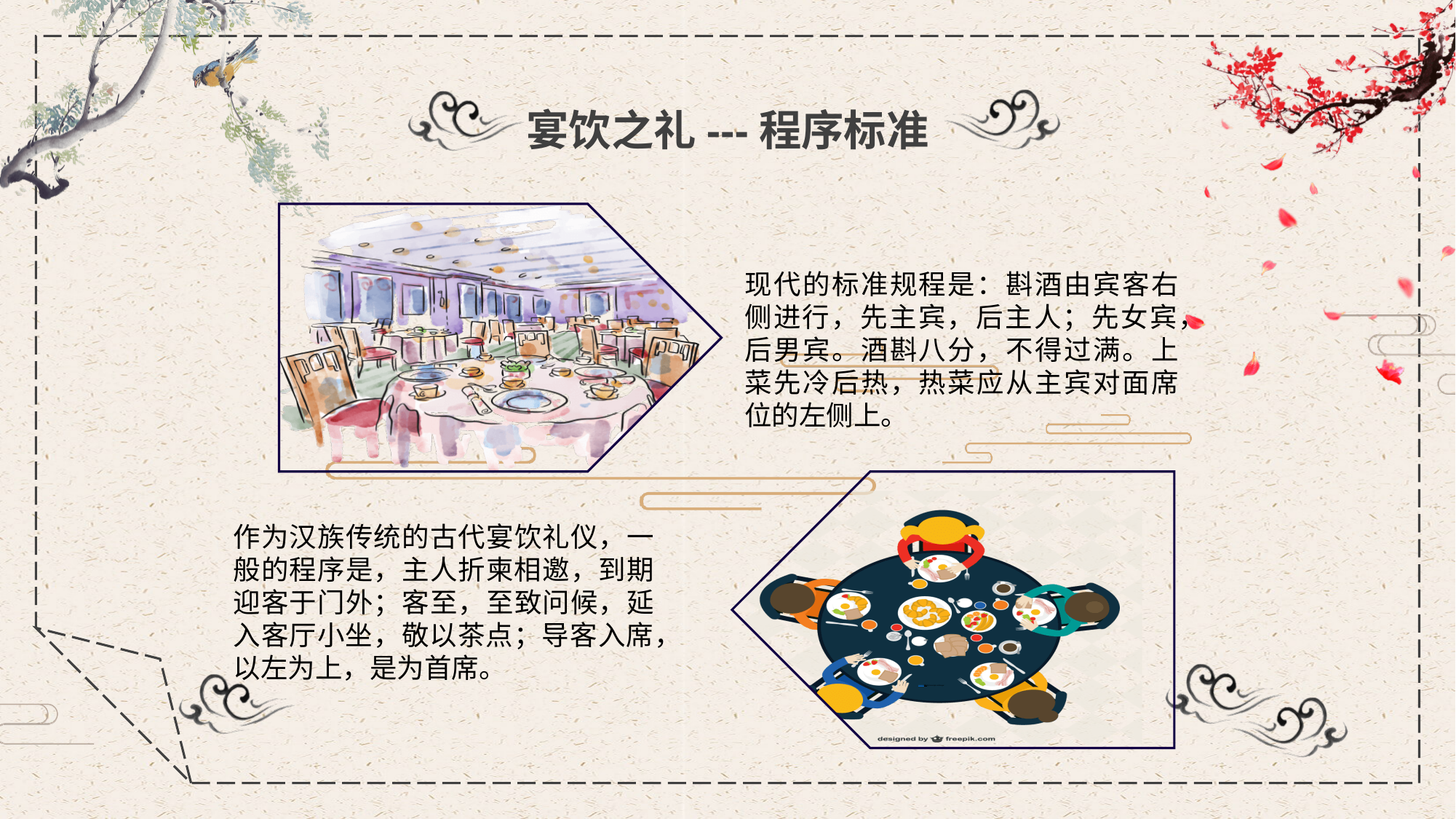

宴饮之礼---程序标准

现代的标准规程是：斟酒由宾客右侧进行，先主宾，后主人；先女宾，后男宾。酒斟八分，不得过满。上菜先冷后热，热菜应从主宾对面席位的左侧上。

作为汉族传统的古代宴饮礼仪，一般的程序是，主人折柬相邀，到期迎客于门外；客至，至致问候，延入客厅小坐，敬以茶点；导客入席，以左为上，是为首席。
行业PPT模板http://www.1ppt.com/hangye/